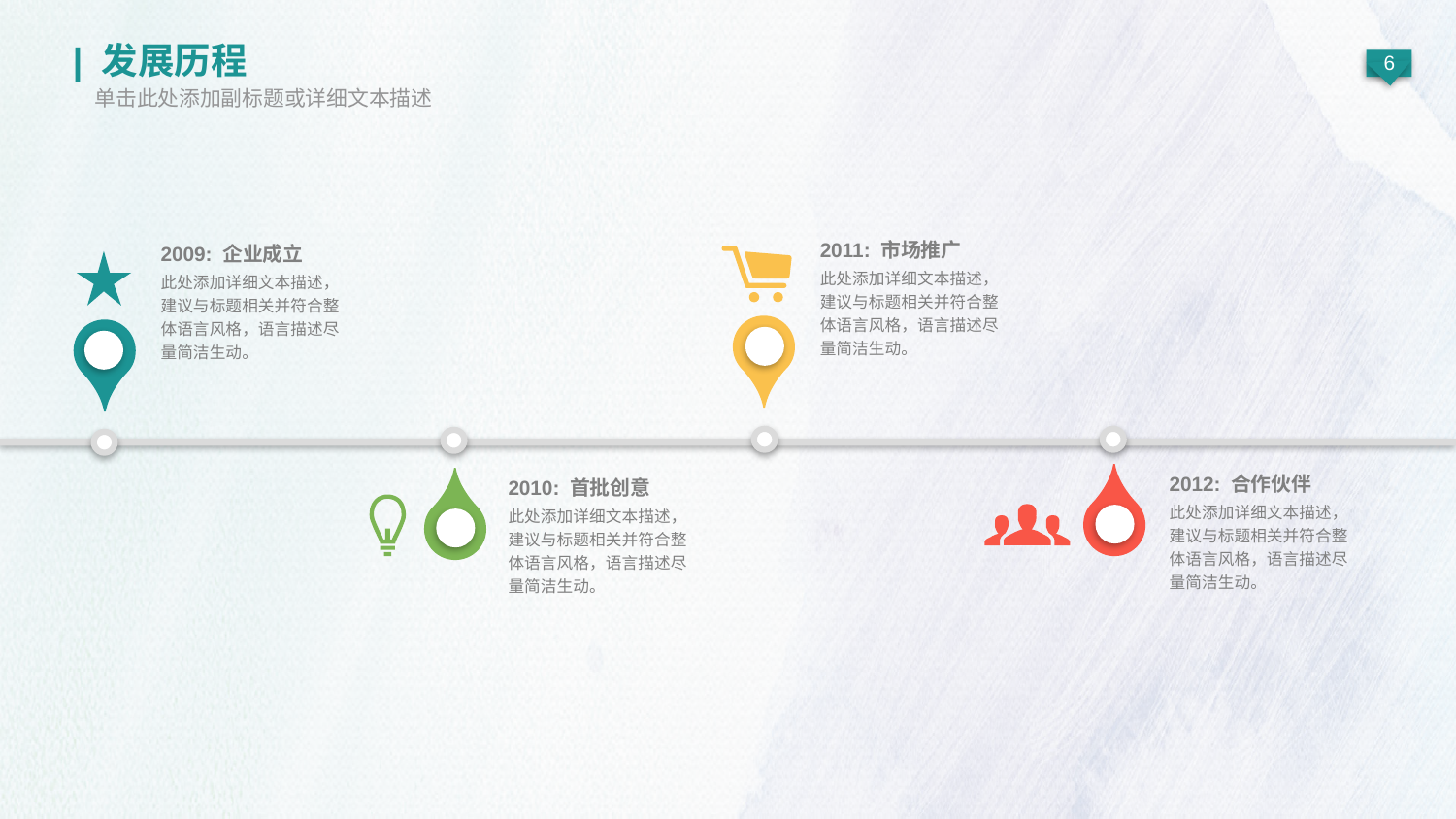

| 发展历程
单击此处添加副标题或详细文本描述
2011: 市场推广
此处添加详细文本描述，建议与标题相关并符合整体语言风格，语言描述尽量简洁生动。
2009: 企业成立
此处添加详细文本描述，建议与标题相关并符合整体语言风格，语言描述尽量简洁生动。

2012: 合作伙伴
此处添加详细文本描述，建议与标题相关并符合整体语言风格，语言描述尽量简洁生动。
2010: 首批创意
此处添加详细文本描述，建议与标题相关并符合整体语言风格，语言描述尽量简洁生动。